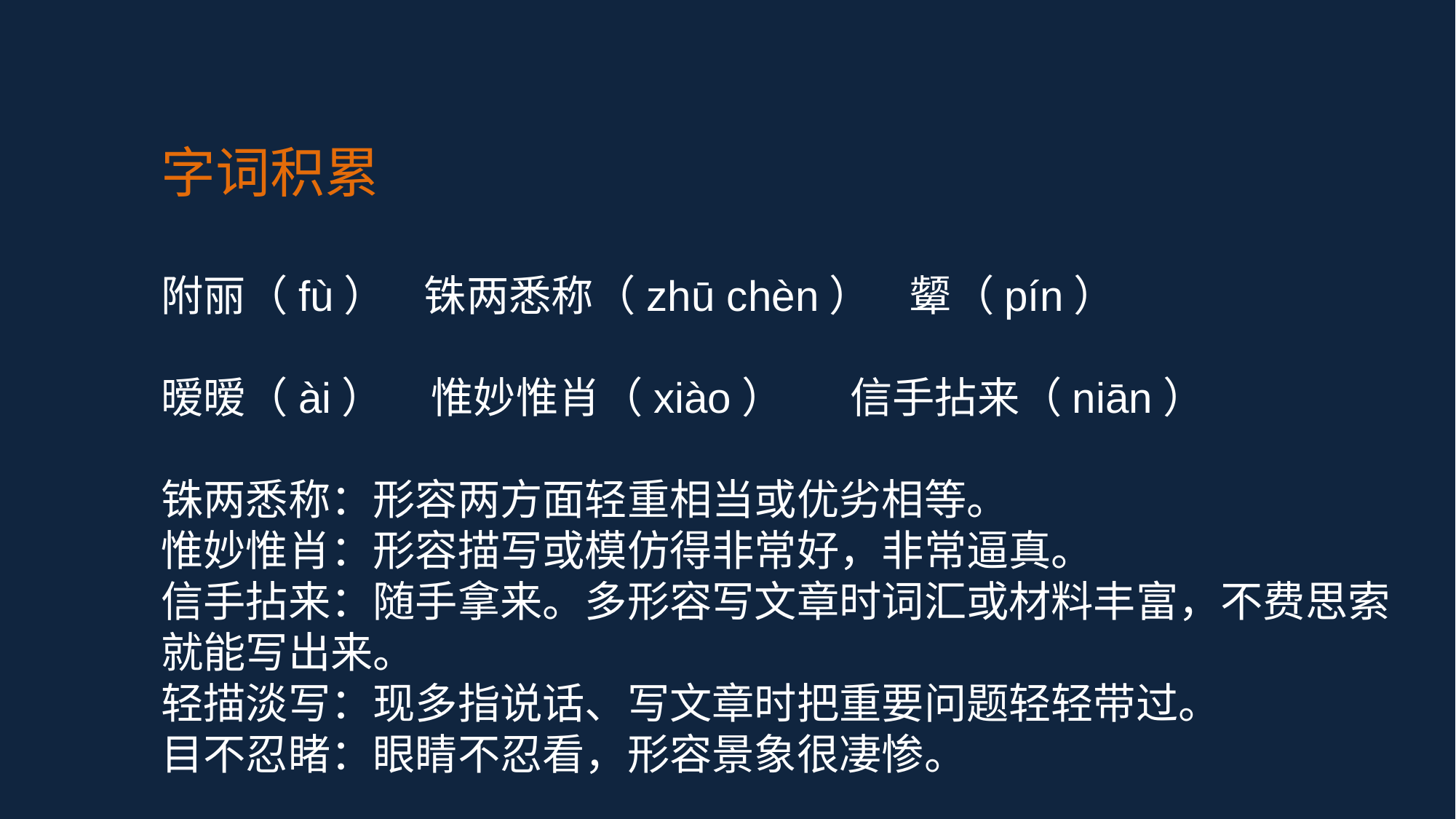

字词积累

附丽（fù）    铢两悉称（zhū chèn）    颦（pín）

暧暧（ài）     惟妙惟肖（xiào）       信手拈来（niān）

铢两悉称：形容两方面轻重相当或优劣相等。
惟妙惟肖：形容描写或模仿得非常好，非常逼真。
信手拈来：随手拿来。多形容写文章时词汇或材料丰富，不费思索就能写出来。
轻描淡写：现多指说话、写文章时把重要问题轻轻带过。
目不忍睹：眼睛不忍看，形容景象很凄惨。